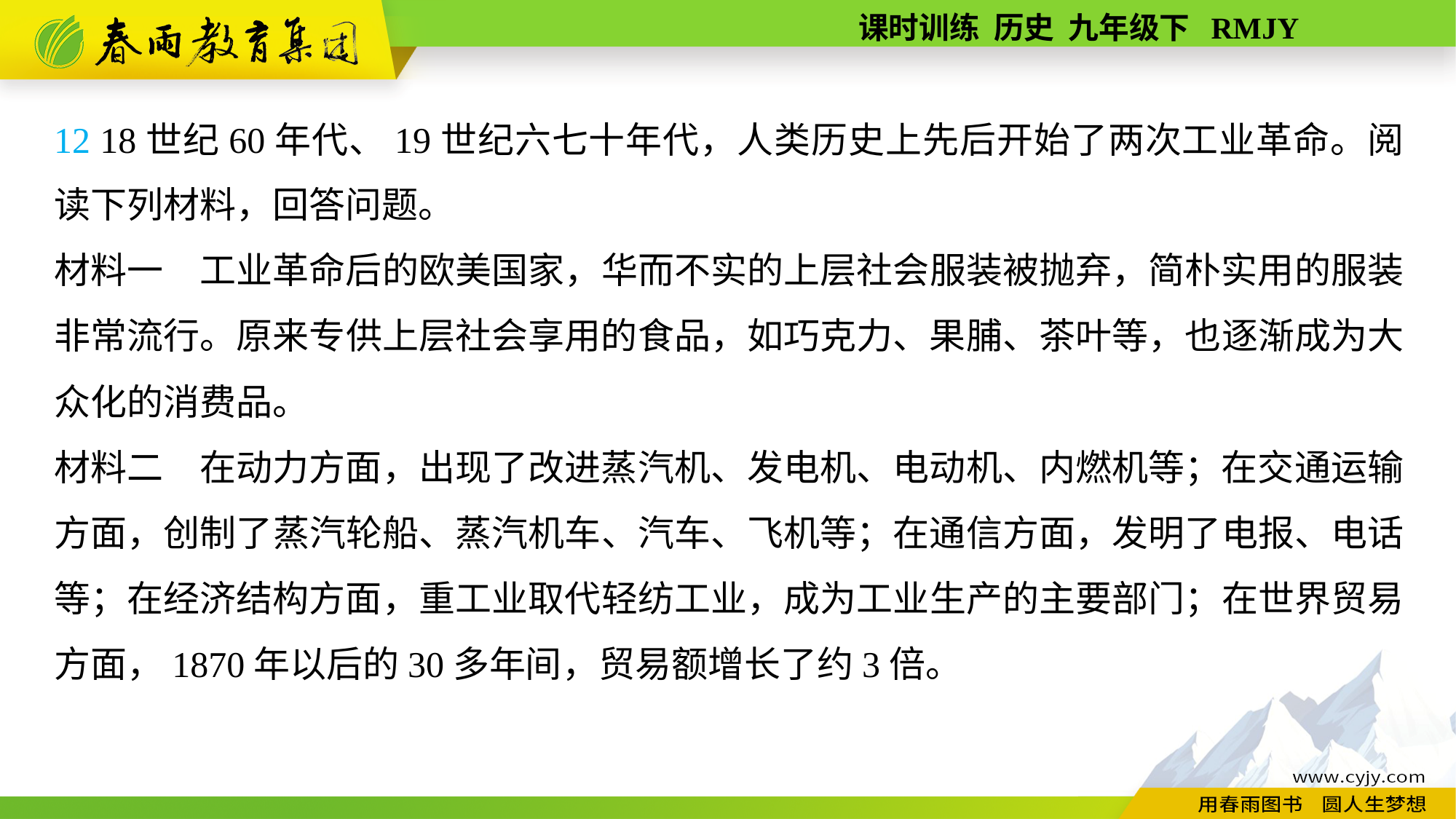

12 18世纪60年代、19世纪六七十年代，人类历史上先后开始了两次工业革命。阅读下列材料，回答问题。
材料一　工业革命后的欧美国家，华而不实的上层社会服装被抛弃，简朴实用的服装非常流行。原来专供上层社会享用的食品，如巧克力、果脯、茶叶等，也逐渐成为大众化的消费品。
材料二　在动力方面，出现了改进蒸汽机、发电机、电动机、内燃机等；在交通运输方面，创制了蒸汽轮船、蒸汽机车、汽车、飞机等；在通信方面，发明了电报、电话等；在经济结构方面，重工业取代轻纺工业，成为工业生产的主要部门；在世界贸易方面，1870年以后的30多年间，贸易额增长了约3倍。